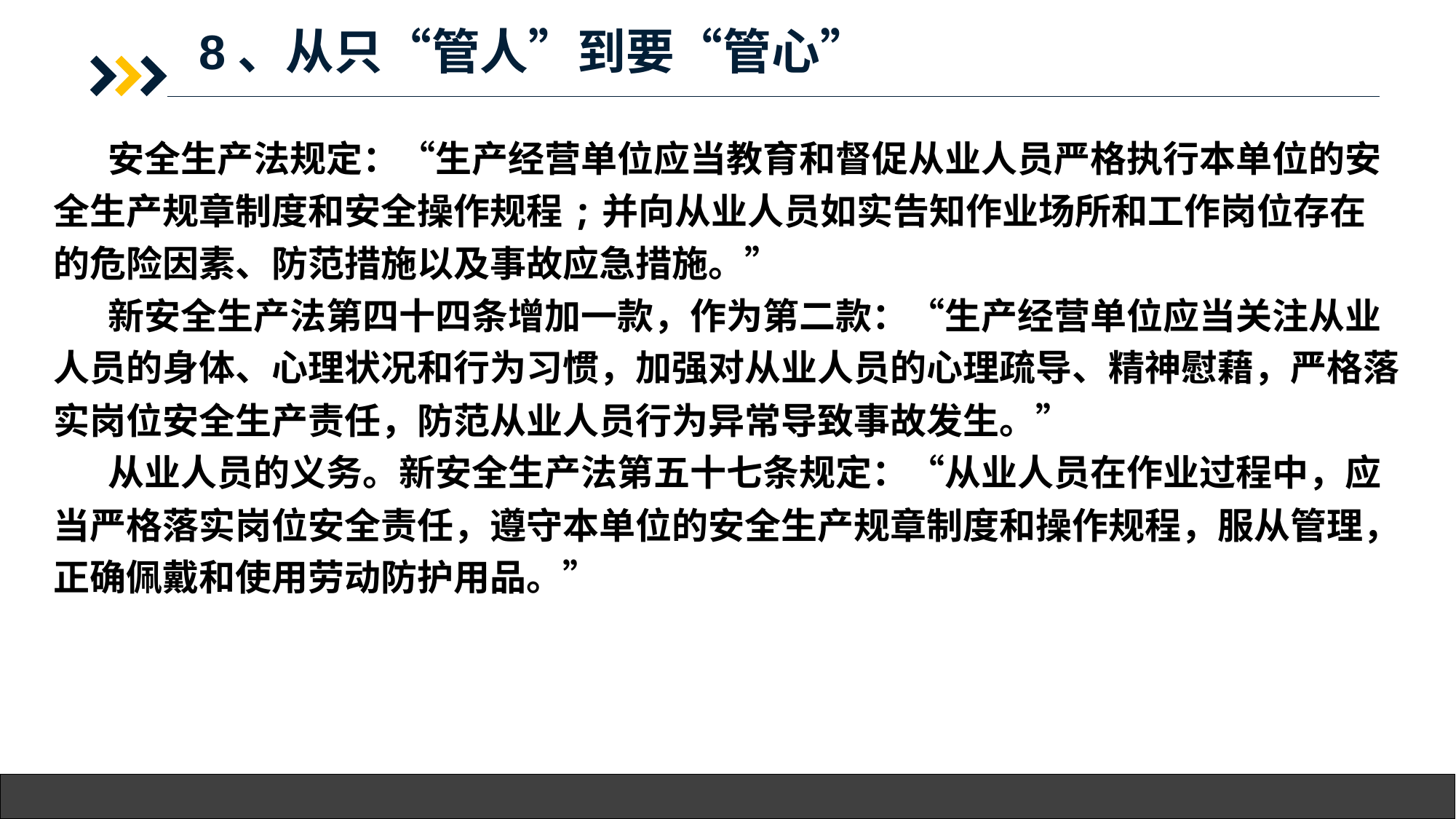

8、从只“管人”到要“管心”

安全生产法规定：“生产经营单位应当教育和督促从业人员严格执行本单位的安全生产规章制度和安全操作规程;并向从业人员如实告知作业场所和工作岗位存在的危险因素、防范措施以及事故应急措施。”
新安全生产法第四十四条增加一款，作为第二款：“生产经营单位应当关注从业人员的身体、心理状况和行为习惯，加强对从业人员的心理疏导、精神慰藉，严格落实岗位安全生产责任，防范从业人员行为异常导致事故发生。”
从业人员的义务。新安全生产法第五十七条规定：“从业人员在作业过程中，应当严格落实岗位安全责任，遵守本单位的安全生产规章制度和操作规程，服从管理，正确佩戴和使用劳动防护用品。”